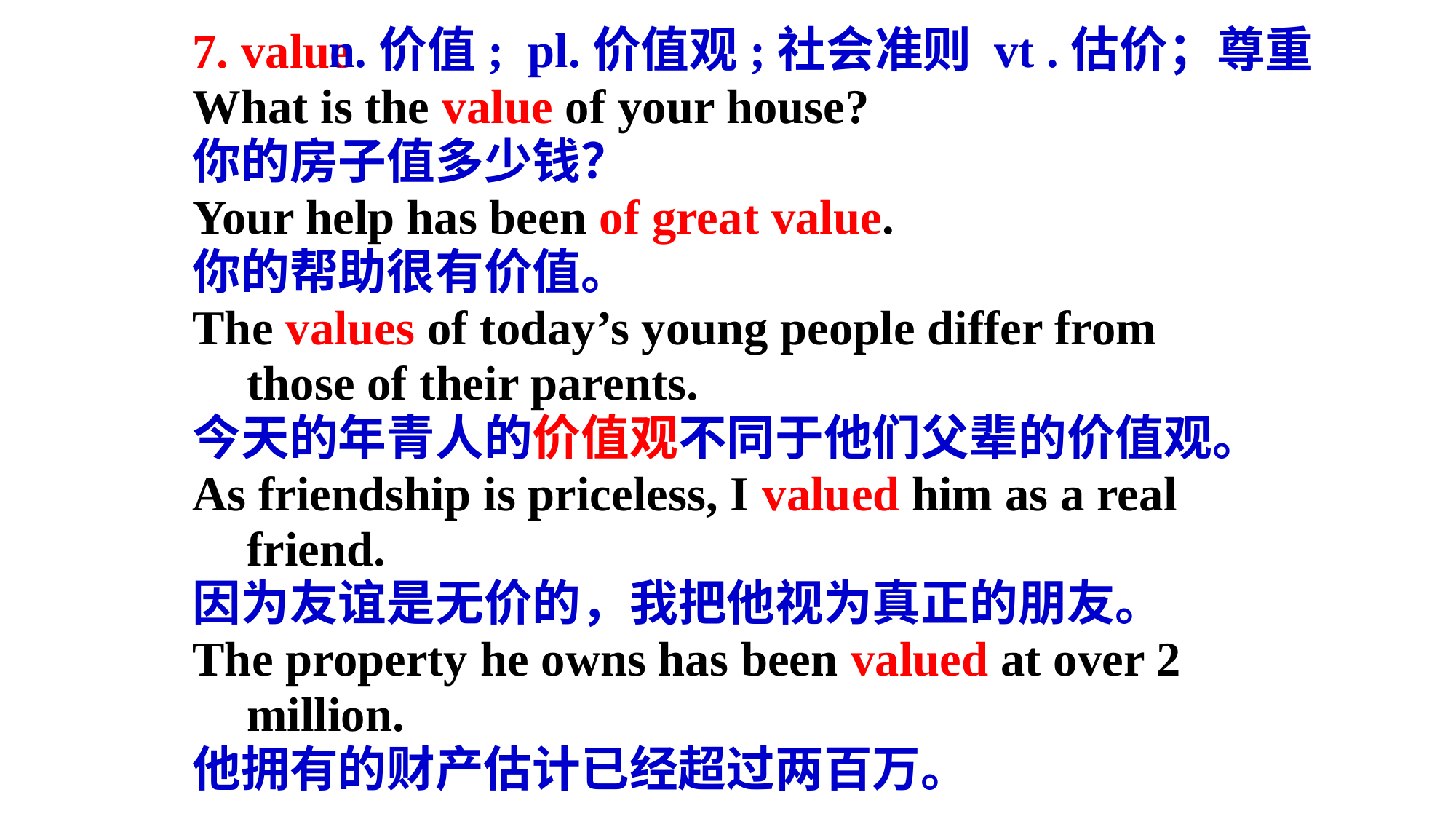

n.价值;  pl.价值观;社会准则 vt .估价；尊重
7. value
What is the value of your house?
你的房子值多少钱？
Your help has been of great value.
你的帮助很有价值。
The values of today’s young people differ from those of their parents.
今天的年青人的价值观不同于他们父辈的价值观。
As friendship is priceless, I valued him as a real friend.
因为友谊是无价的，我把他视为真正的朋友。
The property he owns has been valued at over 2 million.
他拥有的财产估计已经超过两百万。